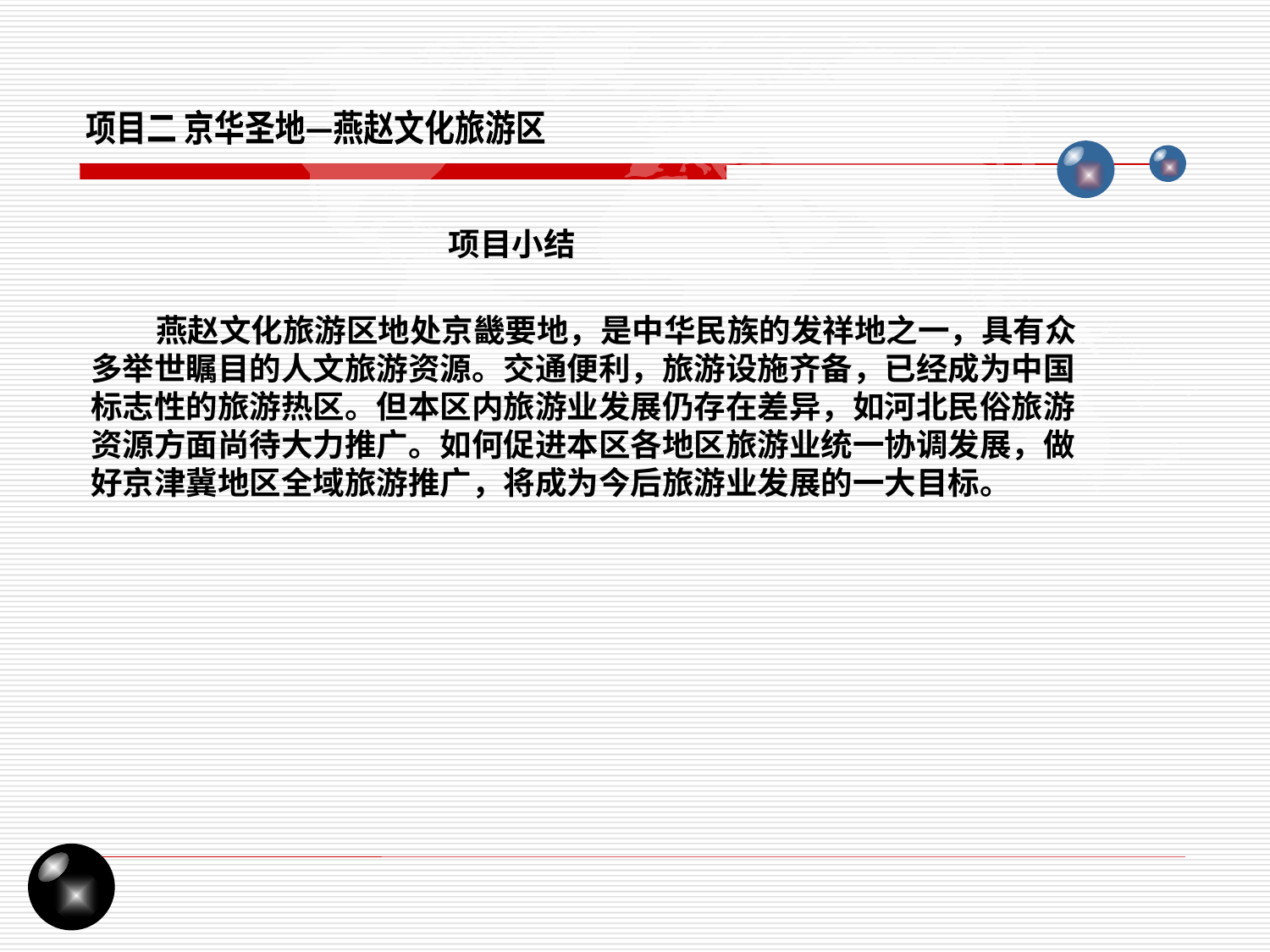

项目二 京华圣地—燕赵文化旅游区
项目小结

        燕赵文化旅游区地处京畿要地，是中华民族的发祥地之一，具有众多举世瞩目的人文旅游资源。交通便利，旅游设施齐备，已经成为中国标志性的旅游热区。但本区内旅游业发展仍存在差异，如河北民俗旅游资源方面尚待大力推广。如何促进本区各地区旅游业统一协调发展，做好京津冀地区全域旅游推广，将成为今后旅游业发展的一大目标。